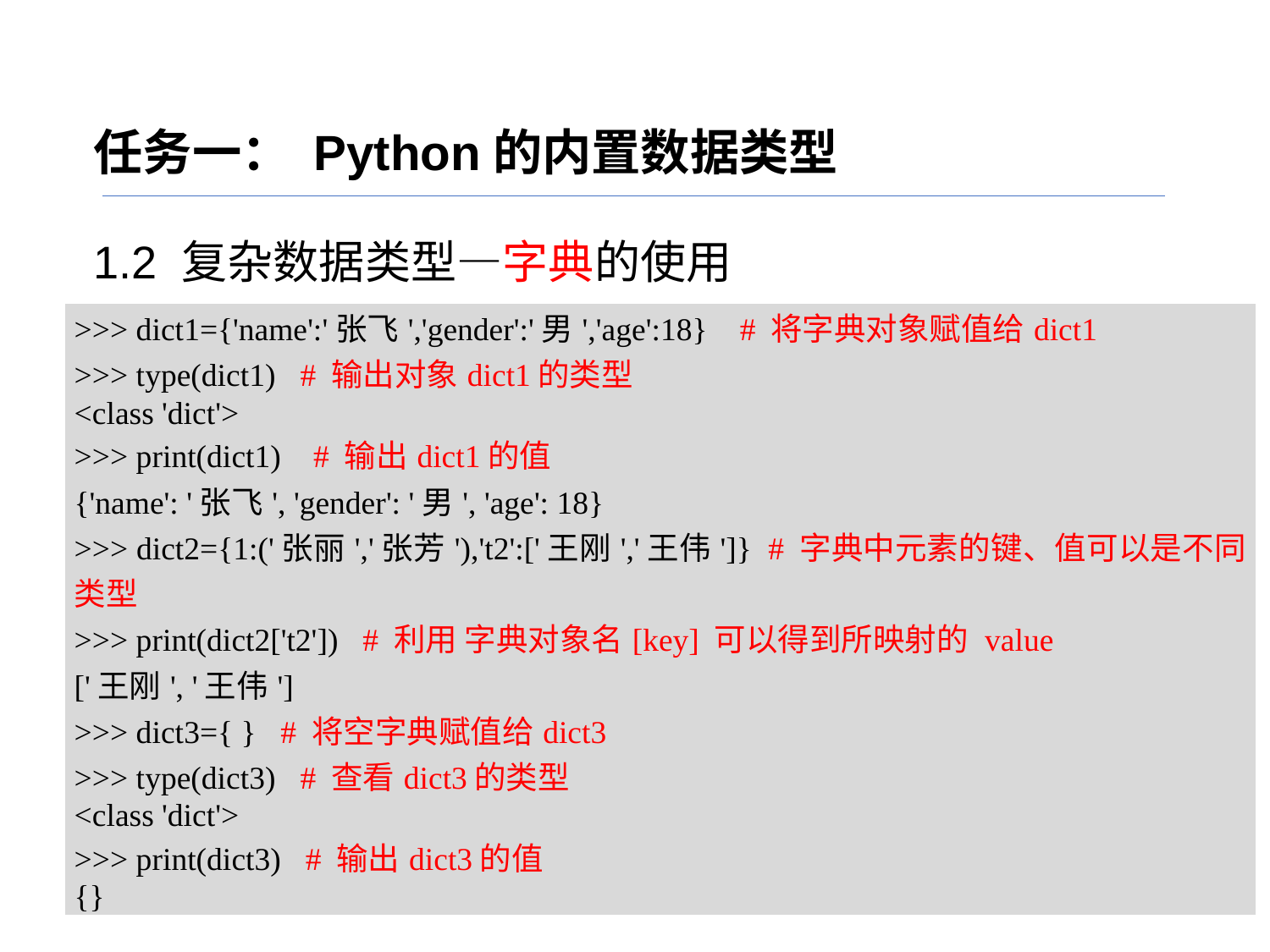

任务一： Python的内置数据类型
1.2 复杂数据类型—字典的使用
| >>> dict1={'name':'张飞','gender':'男','age':18} # 将字典对象赋值给dict1 >>> type(dict1) # 输出对象dict1的类型 <class 'dict'> >>> print(dict1) # 输出dict1的值 {'name': '张飞', 'gender': '男', 'age': 18} >>> dict2={1:('张丽','张芳'),'t2':['王刚','王伟']} # 字典中元素的键、值可以是不同类型 >>> print(dict2['t2']) # 利用 字典对象名[key] 可以得到所映射的 value ['王刚', '王伟'] >>> dict3={ } # 将空字典赋值给dict3 >>> type(dict3) # 查看dict3的类型 <class 'dict'> >>> print(dict3) # 输出dict3的值 {} |
| --- |